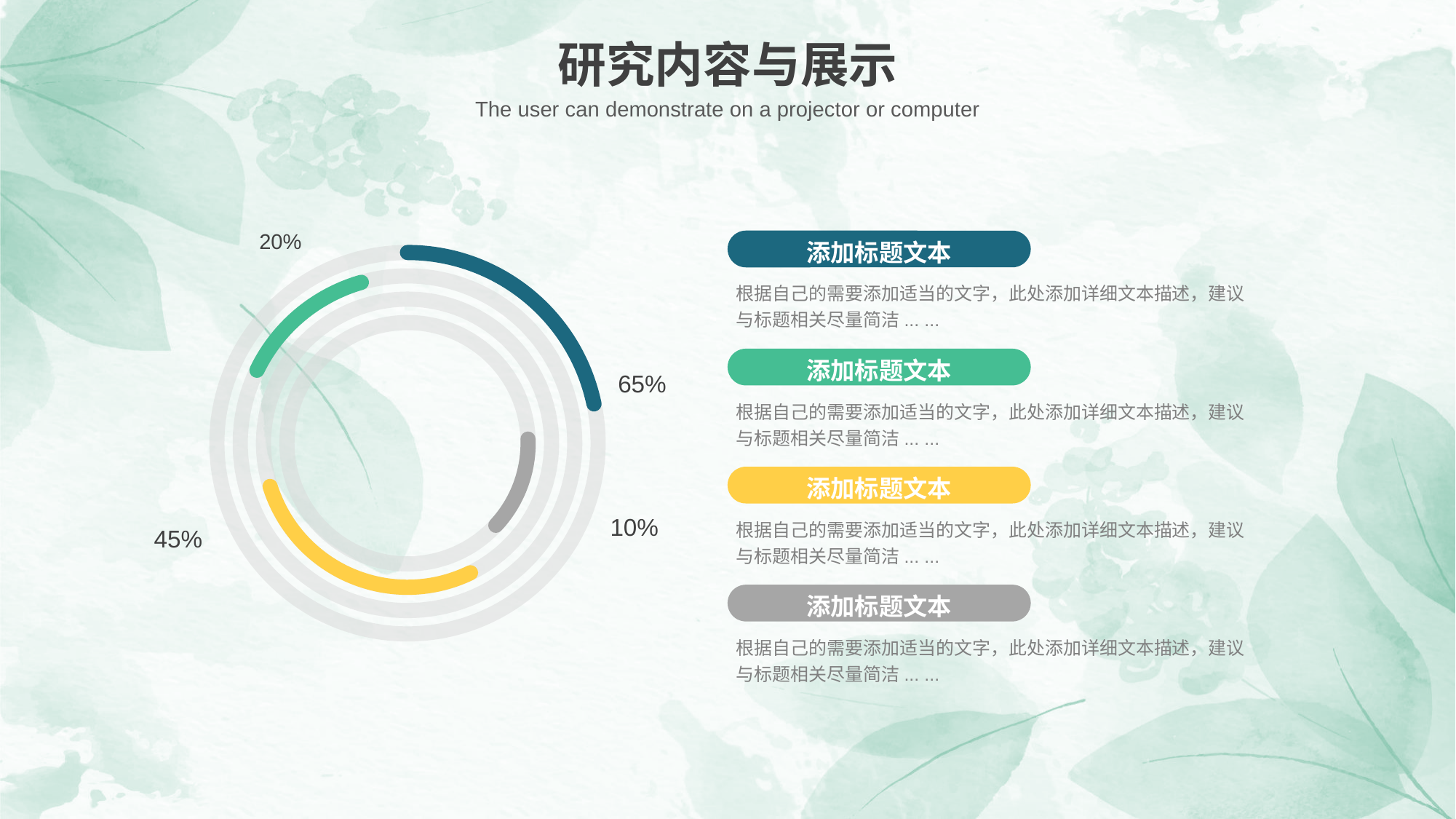

研究内容与展示
The user can demonstrate on a projector or computer
20%

65%
10%
45%
添加标题文本
根据自己的需要添加适当的文字，此处添加详细文本描述，建议与标题相关尽量简洁... ...

添加标题文本
根据自己的需要添加适当的文字，此处添加详细文本描述，建议与标题相关尽量简洁... ...

添加标题文本
根据自己的需要添加适当的文字，此处添加详细文本描述，建议与标题相关尽量简洁... ...

添加标题文本
根据自己的需要添加适当的文字，此处添加详细文本描述，建议与标题相关尽量简洁... ...